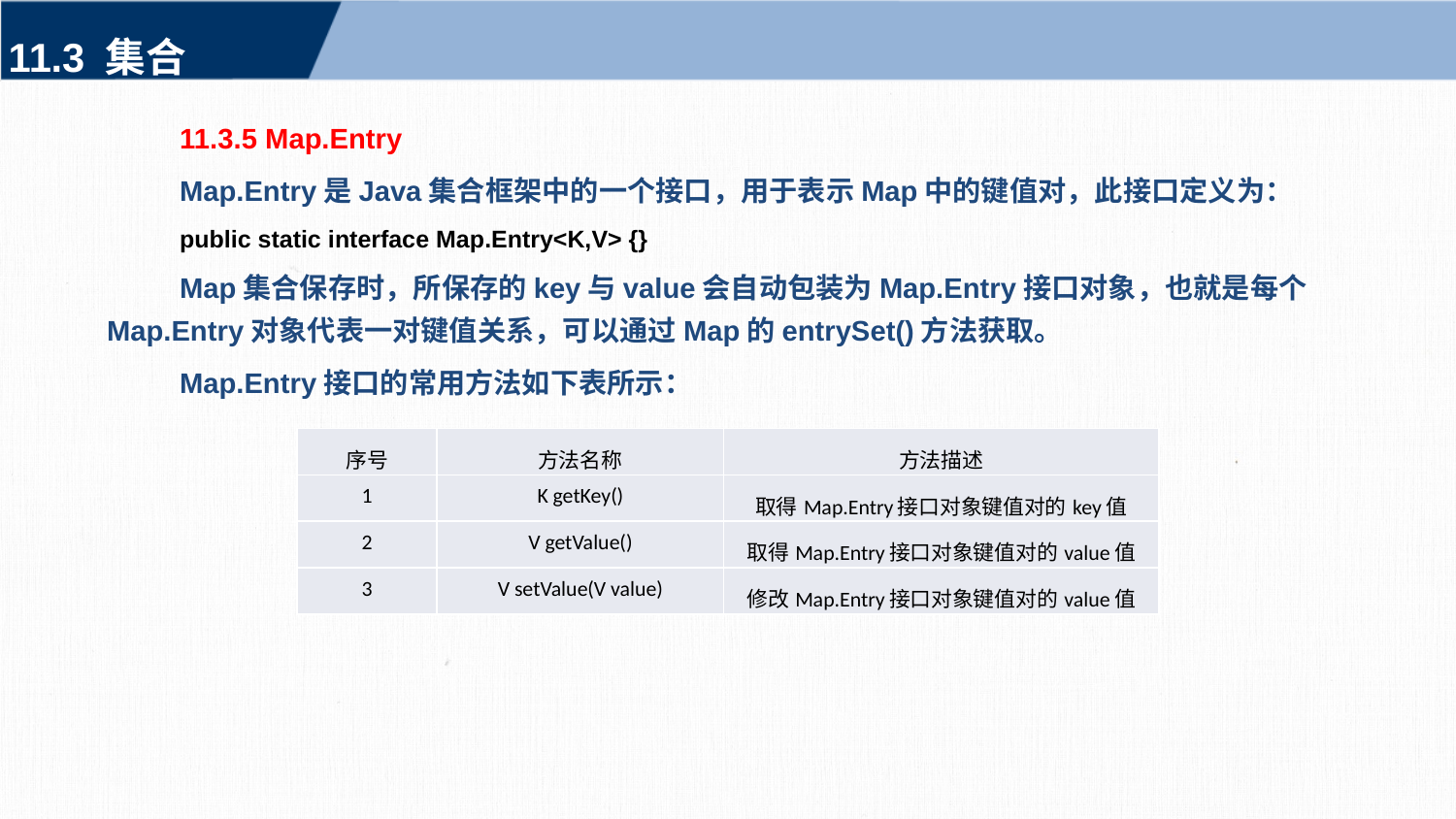

11.3 集合

11.3.5 Map.Entry
Map.Entry是Java集合框架中的一个接口，用于表示Map中的键值对，此接口定义为：
public static interface Map.Entry<K,V> {}
Map集合保存时，所保存的key与value会自动包装为Map.Entry接口对象，也就是每个Map.Entry对象代表一对键值关系，可以通过Map的entrySet()方法获取。
Map.Entry接口的常用方法如下表所示：
| 序号 | 方法名称 | 方法描述 |
| --- | --- | --- |
| 1 | K getKey() | 取得Map.Entry接口对象键值对的key值 |
| 2 | V getValue() | 取得Map.Entry接口对象键值对的value值 |
| 3 | V setValue(V value) | 修改Map.Entry接口对象键值对的value值 |